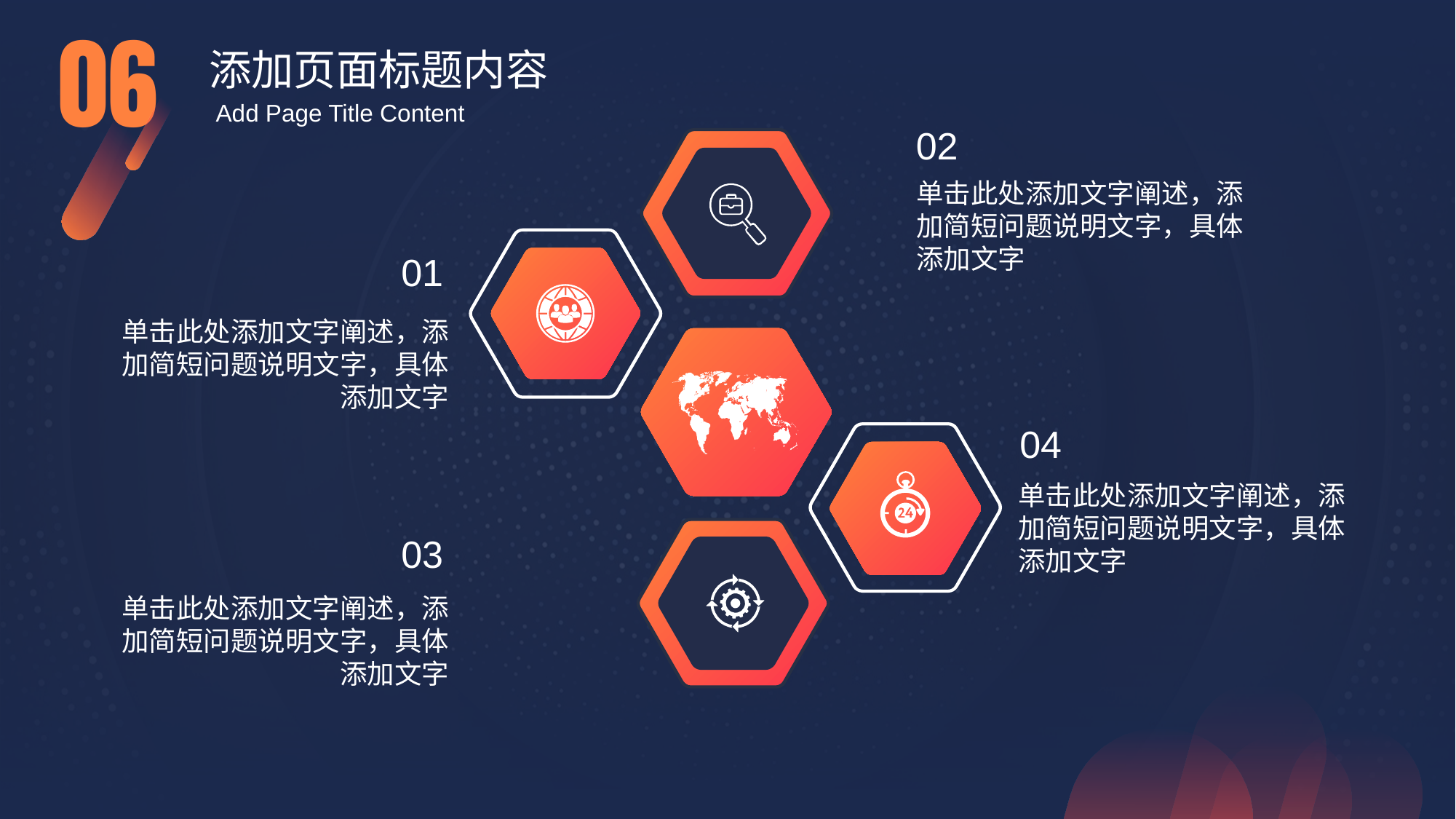

06
添加页面标题内容
Add Page Title Content

02

单击此处添加文字阐述，添加简短问题说明文字，具体添加文字

01
单击此处添加文字阐述，添加简短问题说明文字，具体添加文字

04

单击此处添加文字阐述，添加简短问题说明文字，具体添加文字

03
单击此处添加文字阐述，添加简短问题说明文字，具体添加文字